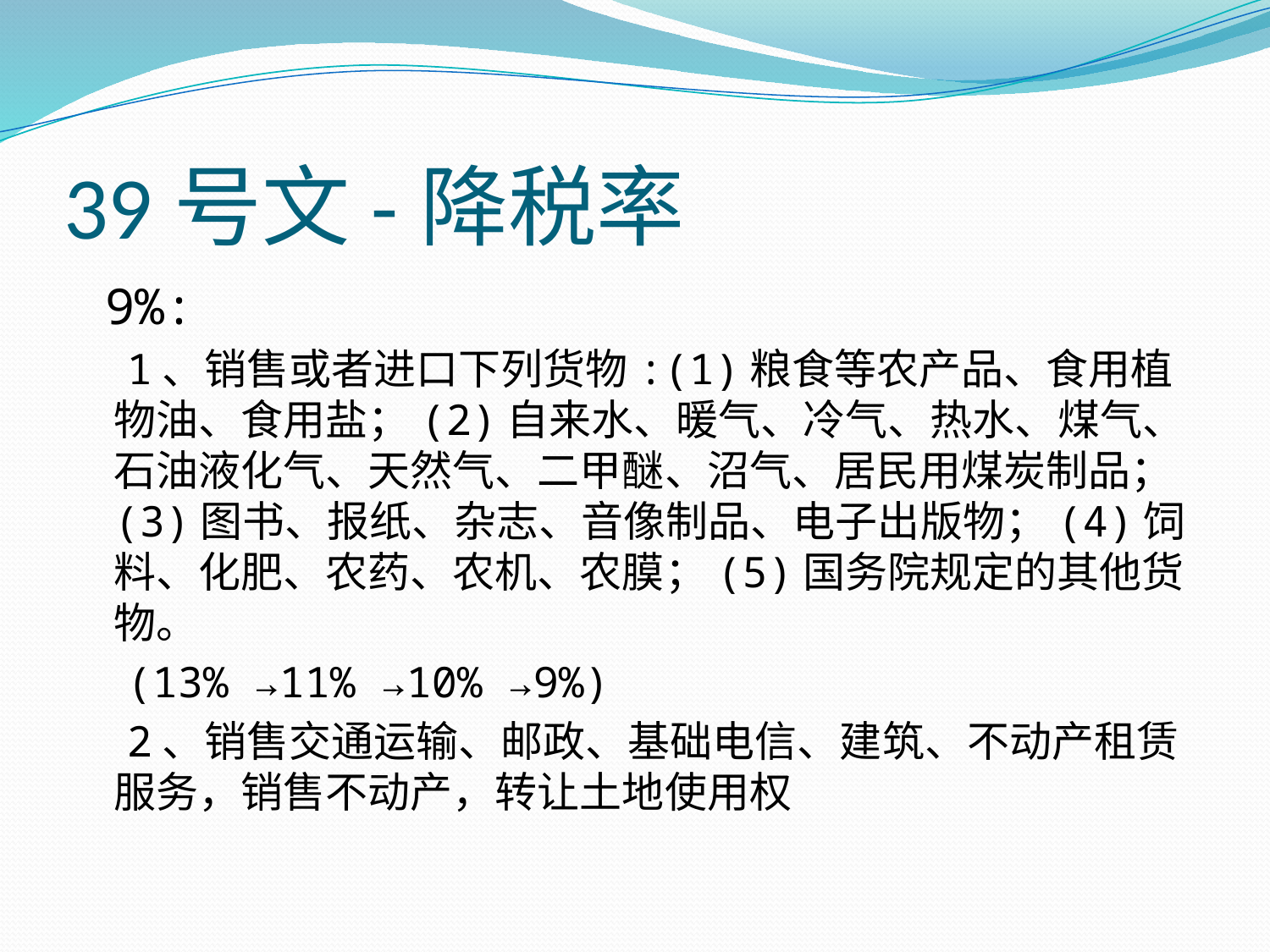

# 39号文-降税率
 9%:
  1、销售或者进口下列货物:(1)粮食等农产品、食用植物油、食用盐；(2)自来水、暖气、冷气、热水、煤气、石油液化气、天然气、二甲醚、沼气、居民用煤炭制品；(3)图书、报纸、杂志、音像制品、电子出版物；(4)饲料、化肥、农药、农机、农膜；(5)国务院规定的其他货物。
  (13% →11% →10% →9%)
  2、销售交通运输、邮政、基础电信、建筑、不动产租赁服务，销售不动产，转让土地使用权